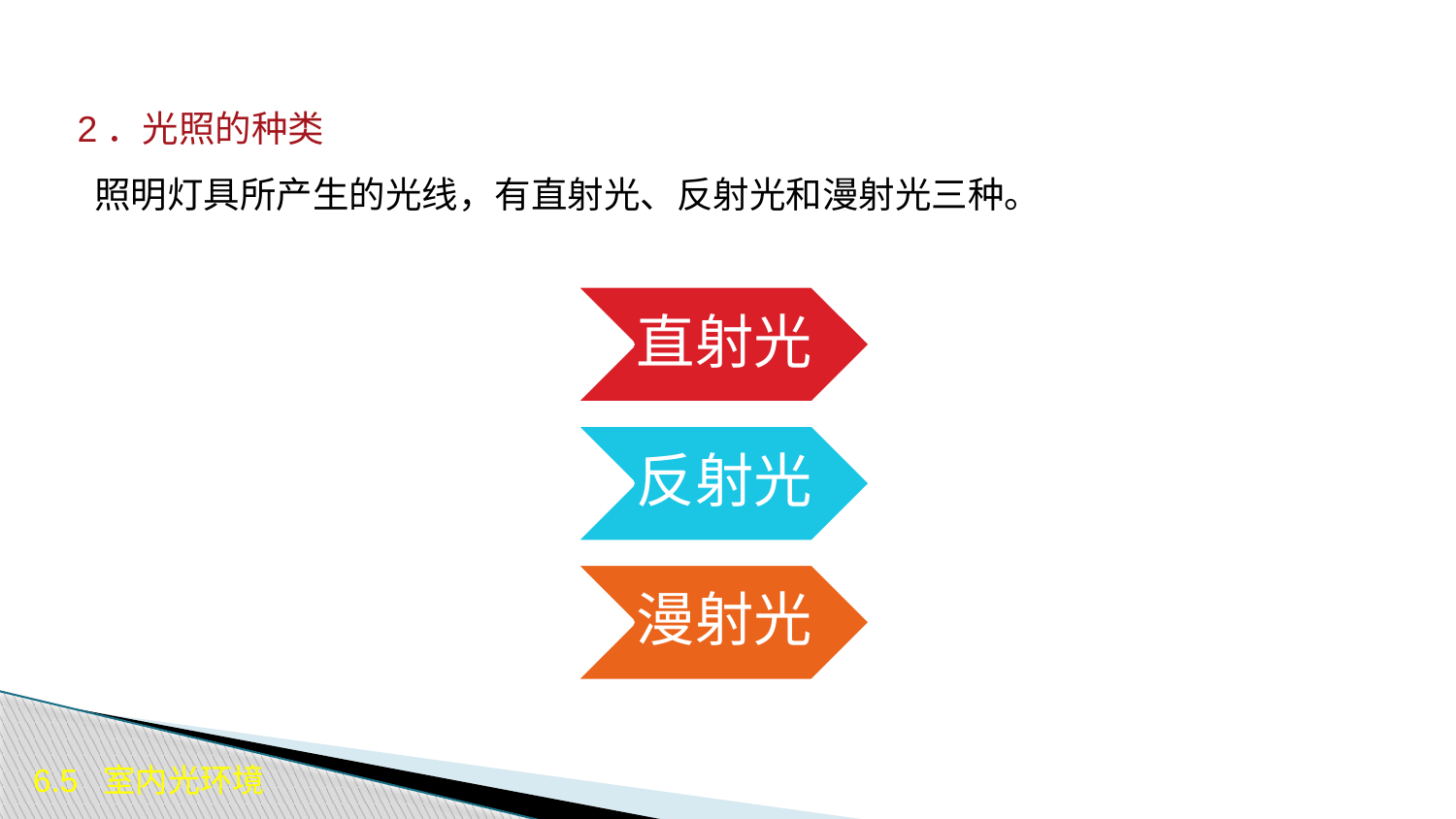

2．光照的种类
 照明灯具所产生的光线，有直射光、反射光和漫射光三种。
直射光
反射光
漫射光
6.5  室内光环境